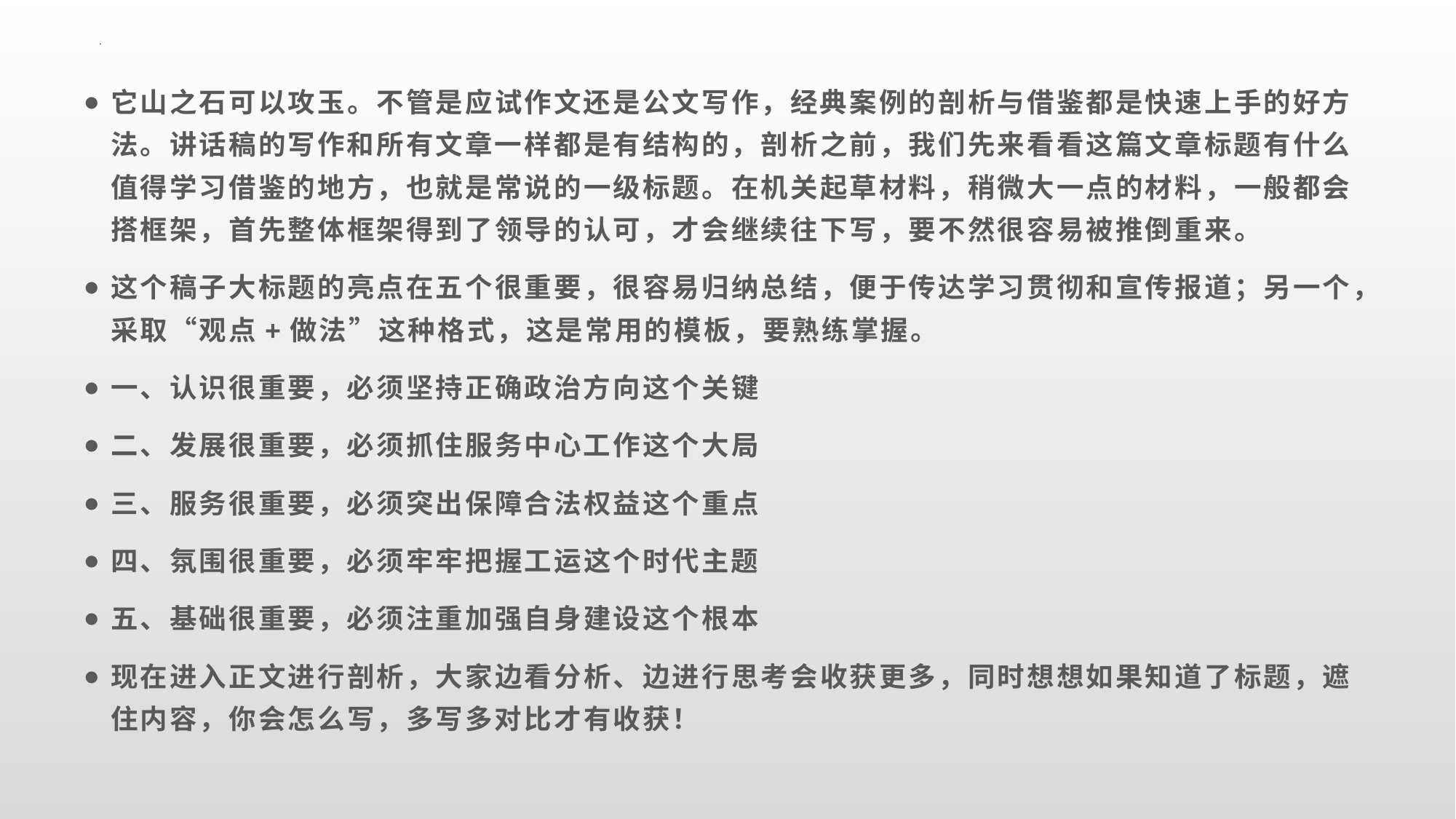

它山之石可以攻玉。不管是应试作文还是公文写作，经典案例的剖析与借鉴都是快速上手的好方法。讲话稿的写作和所有文章一样都是有结构的，剖析之前，我们先来看看这篇文章标题有什么值得学习借鉴的地方，也就是常说的一级标题。在机关起草材料，稍微大一点的材料，一般都会搭框架，首先整体框架得到了领导的认可，才会继续往下写，要不然很容易被推倒重来。
这个稿子大标题的亮点在五个很重要，很容易归纳总结，便于传达学习贯彻和宣传报道；另一个，采取“观点+做法”这种格式，这是常用的模板，要熟练掌握。
一、认识很重要，必须坚持正确政治方向这个关键
二、发展很重要，必须抓住服务中心工作这个大局
三、服务很重要，必须突出保障合法权益这个重点
四、氛围很重要，必须牢牢把握工运这个时代主题
五、基础很重要，必须注重加强自身建设这个根本
现在进入正文进行剖析，大家边看分析、边进行思考会收获更多，同时想想如果知道了标题，遮住内容，你会怎么写，多写多对比才有收获！